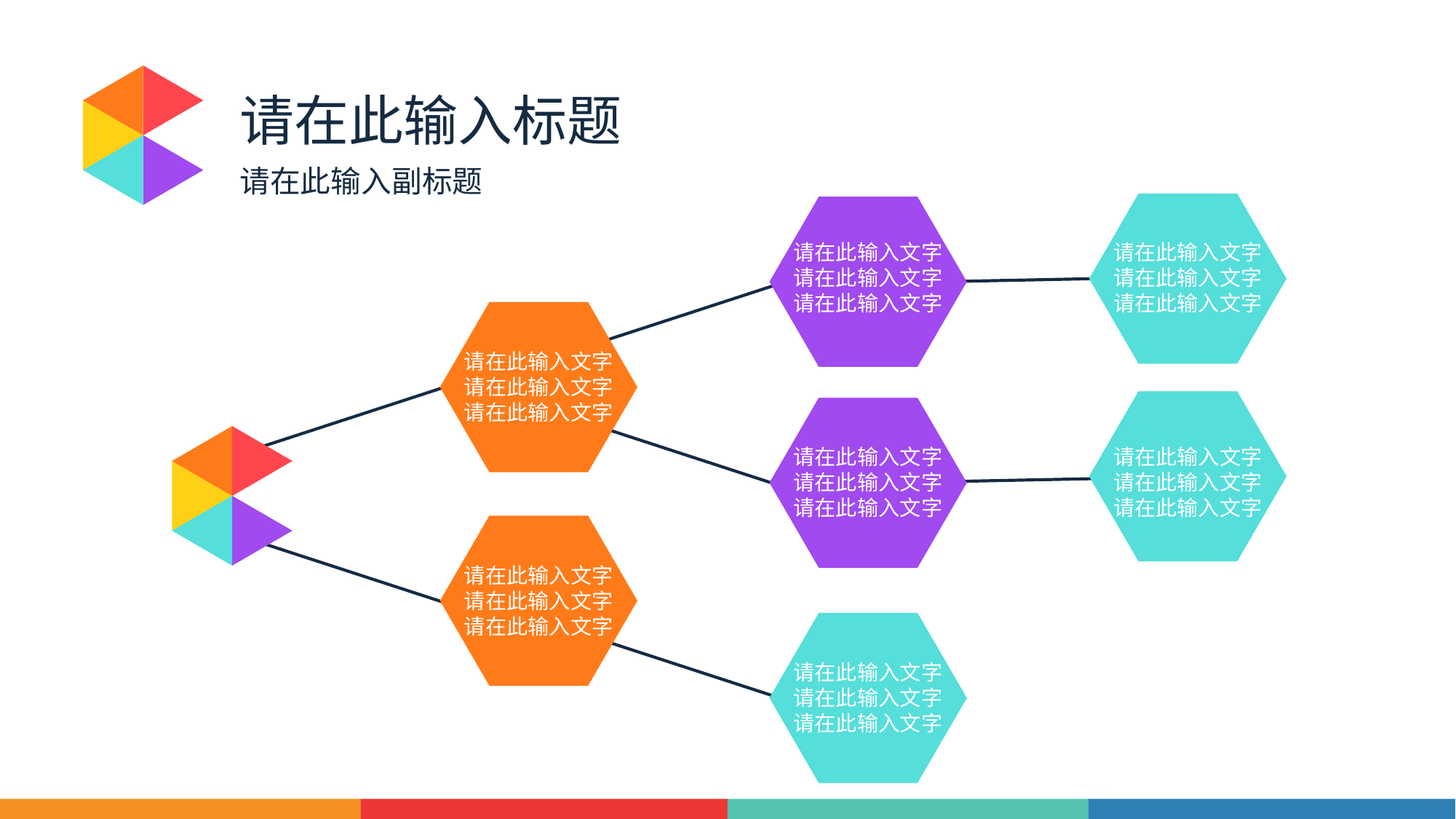

请在此输入标题
请在此输入副标题

请在此输入文字
请在此输入文字
请在此输入文字

请在此输入文字
请在此输入文字
请在此输入文字

请在此输入文字
请在此输入文字
请在此输入文字

请在此输入文字
请在此输入文字
请在此输入文字

请在此输入文字
请在此输入文字
请在此输入文字

请在此输入文字
请在此输入文字
请在此输入文字

请在此输入文字
请在此输入文字
请在此输入文字